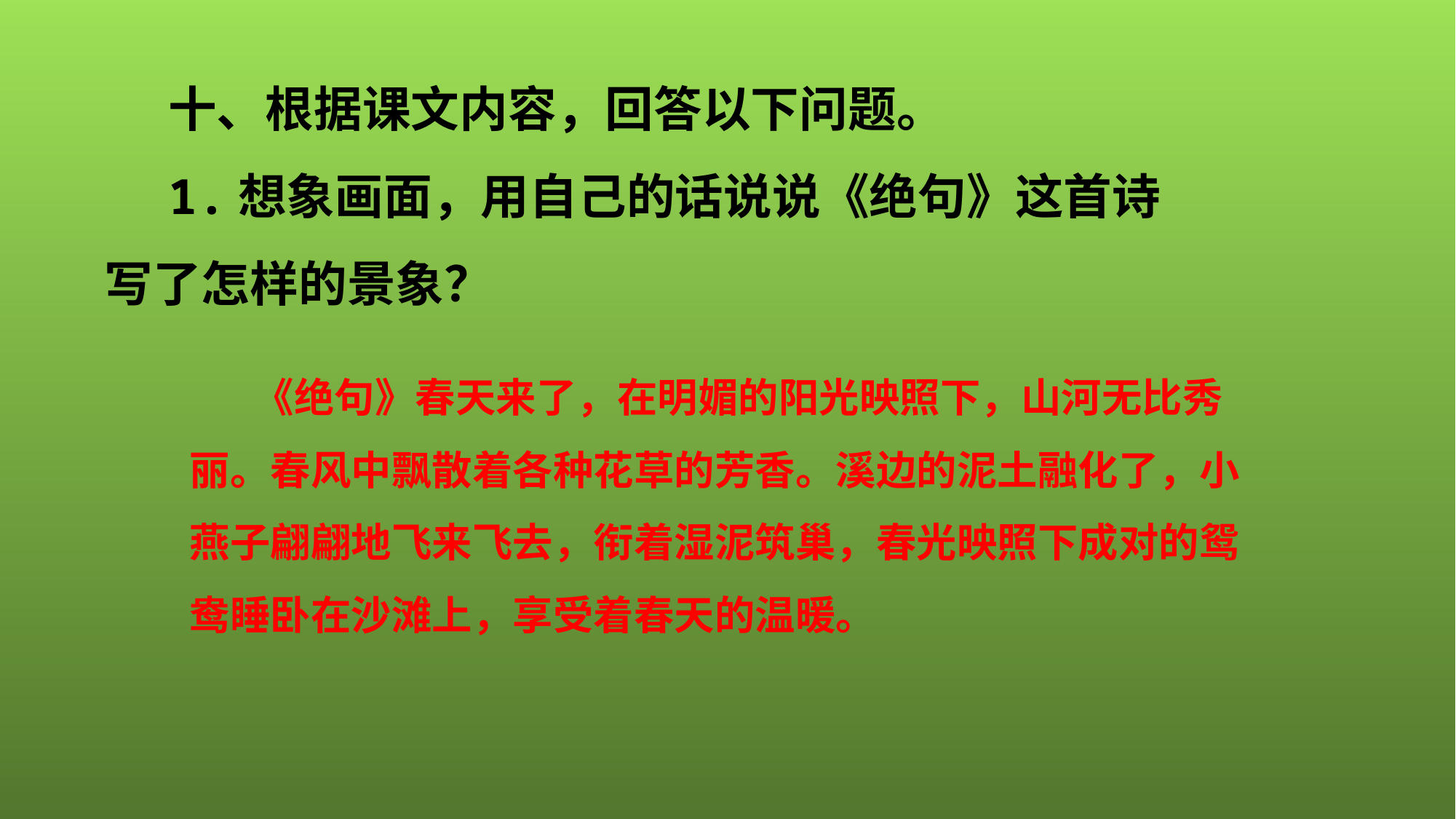

十、根据课文内容，回答以下问题。
1.想象画面，用自己的话说说《绝句》这首诗写了怎样的景象？
《绝句》春天来了，在明媚的阳光映照下，山河无比秀丽。春风中飘散着各种花草的芳香。溪边的泥土融化了，小燕子翩翩地飞来飞去，衔着湿泥筑巢，春光映照下成对的鸳鸯睡卧在沙滩上，享受着春天的温暖。